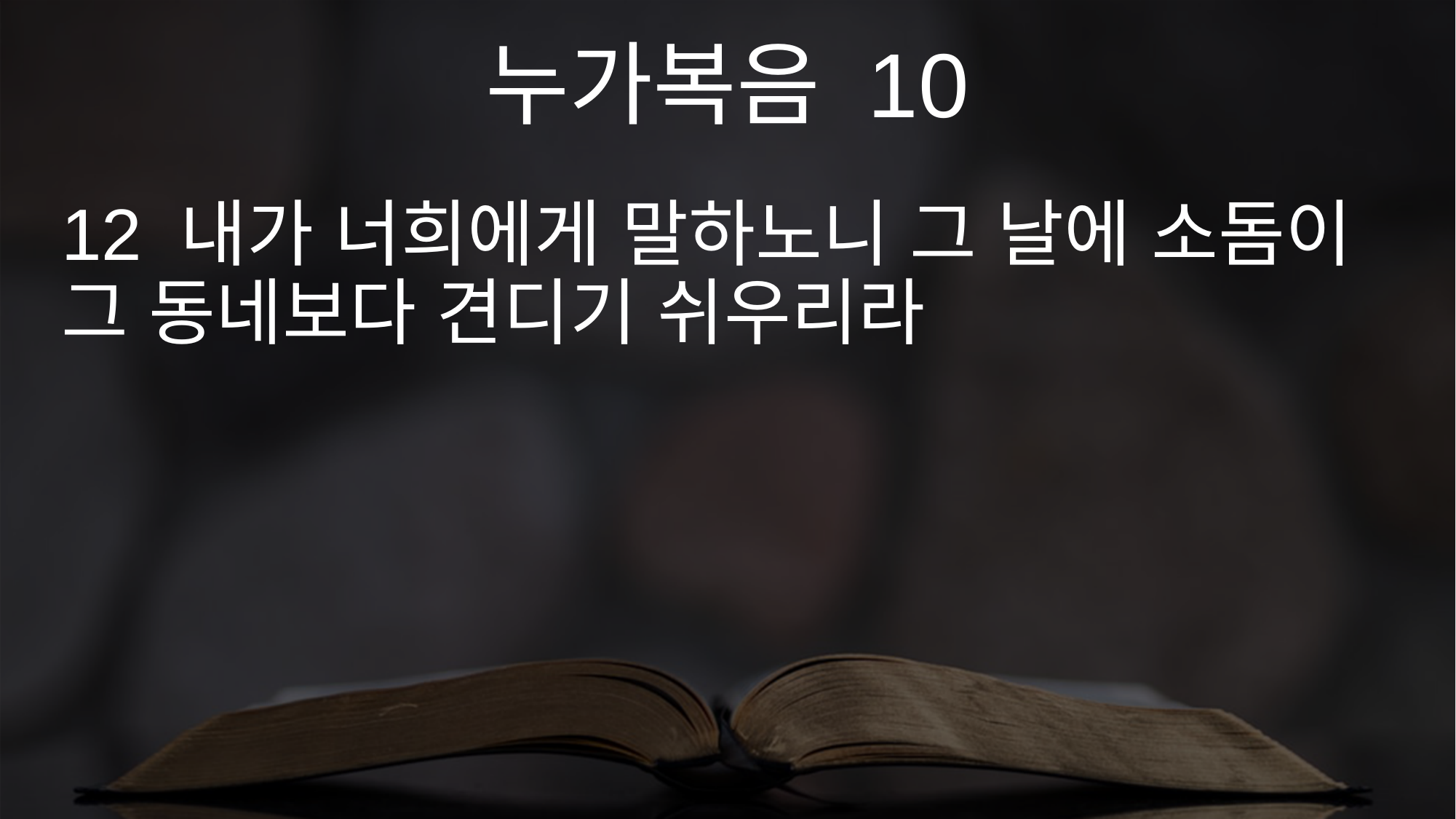

누가복음 10
12 내가 너희에게 말하노니 그 날에 소돔이 그 동네보다 견디기 쉬우리라